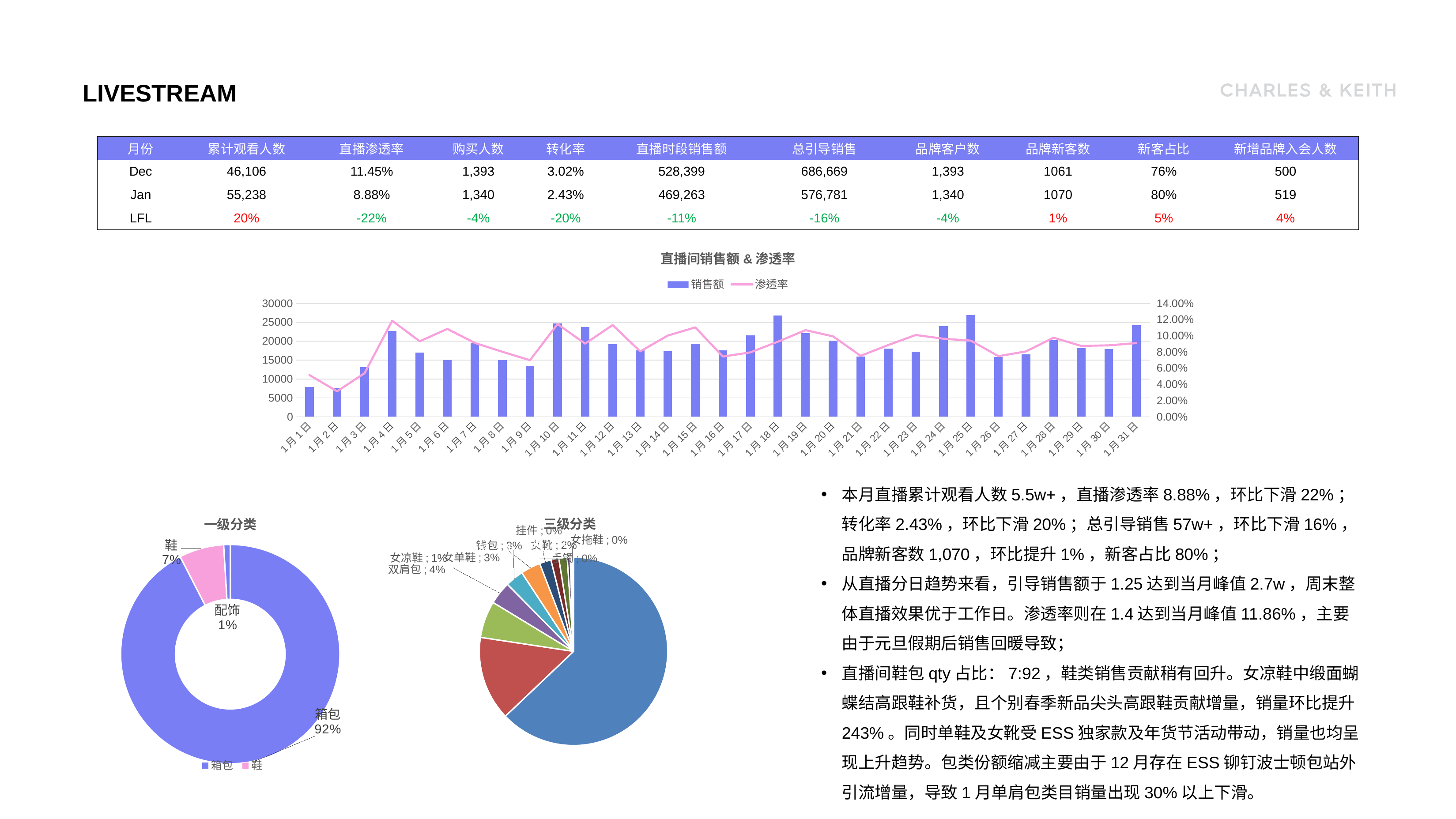

# LIVEstream
| 月份 | 累计观看人数 | 直播渗透率 | 购买人数 | 转化率 | 直播时段销售额 | 总引导销售 | 品牌客户数 | 品牌新客数 | 新客占比 | 新增品牌入会人数 |
| --- | --- | --- | --- | --- | --- | --- | --- | --- | --- | --- |
| Dec | 46,106 | 11.45% | 1,393 | 3.02% | 528,399 | 686,669 | 1,393 | 1061 | 76% | 500 |
| Jan | 55,238 | 8.88% | 1,340 | 2.43% | 469,263 | 576,781 | 1,340 | 1070 | 80% | 519 |
| LFL | 20% | -22% | -4% | -20% | -11% | -16% | -4% | 1% | 5% | 4% |

### Chart: 直播间销售额&渗透率

| Category | 销售额 | 渗透率 |
|---|---|---|
| 46023 | 7877.0 | 0.0515 |
| 46024 | 7694.87 | 0.0314 |
| 46025 | 13159.55 | 0.05376826433388073 |
| 46026 | 22664.61 | 0.1186 |
| 46027 | 16945.0 | 0.0932 |
| 46028 | 15004.01 | 0.1085 |
| 46029 | 19414.06 | 0.0912 |
| 46030 | 15050.43 | 0.0802 |
| 46031 | 13465.97 | 0.0698 |
| 46032 | 24645.2 | 0.1145 |
| 46033 | 23759.42 | 0.0903 |
| 46034 | 19242.89 | 0.1133 |
| 46035 | 17546.56 | 0.0807 |
| 46036 | 17318.0 | 0.1003 |
| 46037 | 19365.0 | 0.1104 |
| 46038 | 17607.6 | 0.0743 |
| 46039 | 21599.62 | 0.0795 |
| 46040 | 26828.95 | 0.0928 |
| 46041 | 22069.0 | 0.107 |
| 46042 | 20187.0 | 0.0993 |
| 46043 | 15946.0 | 0.0752 |
| 46044 | 18088.82 | 0.0886 |
| 46045 | 17246.78 | 0.101 |
| 46046 | 24045.0 | 0.0964 |
| 46047 | 26907.0 | 0.094 |
| 46048 | 15863.72 | 0.0748 |
| 46049 | 16536.89 | 0.0807 |
| 46050 | 20283.0 | 0.0977 |
| 46051 | 18203.35 | 0.0875 |
| 46052 | 17948.0 | 0.0882 |
| 46053 | 24267.8 | 0.091 |
本月直播累计观看人数5.5w+，直播渗透率8.88%，环比下滑22%；转化率2.43%，环比下滑20%；总引导销售57w+，环比下滑16%，品牌新客数1,070，环比提升1%，新客占比80%；
从直播分日趋势来看，引导销售额于1.25达到当月峰值2.7w，周末整体直播效果优于工作日。渗透率则在1.4达到当月峰值11.86%，主要由于元旦假期后销售回暖导致；
直播间鞋包qty占比：7:92，鞋类销售贡献稍有回升。女凉鞋中缎面蝴蝶结高跟鞋补货，且个别春季新品尖头高跟鞋贡献增量，销量环比提升243%。同时单鞋及女靴受ESS独家款及年货节活动带动，销量也均呈现上升趋势。包类份额缩减主要由于12月存在ESS铆钉波士顿包站外引流增量，导致1月单肩包类目销量出现30%以上下滑。

### Chart: 一级分类

| Category | 销售件数 |
|---|---|
| 箱包 | 1627.0 |
| 鞋 | 116.0 |
| 配饰 | 17.0 |

[unsupported chart]